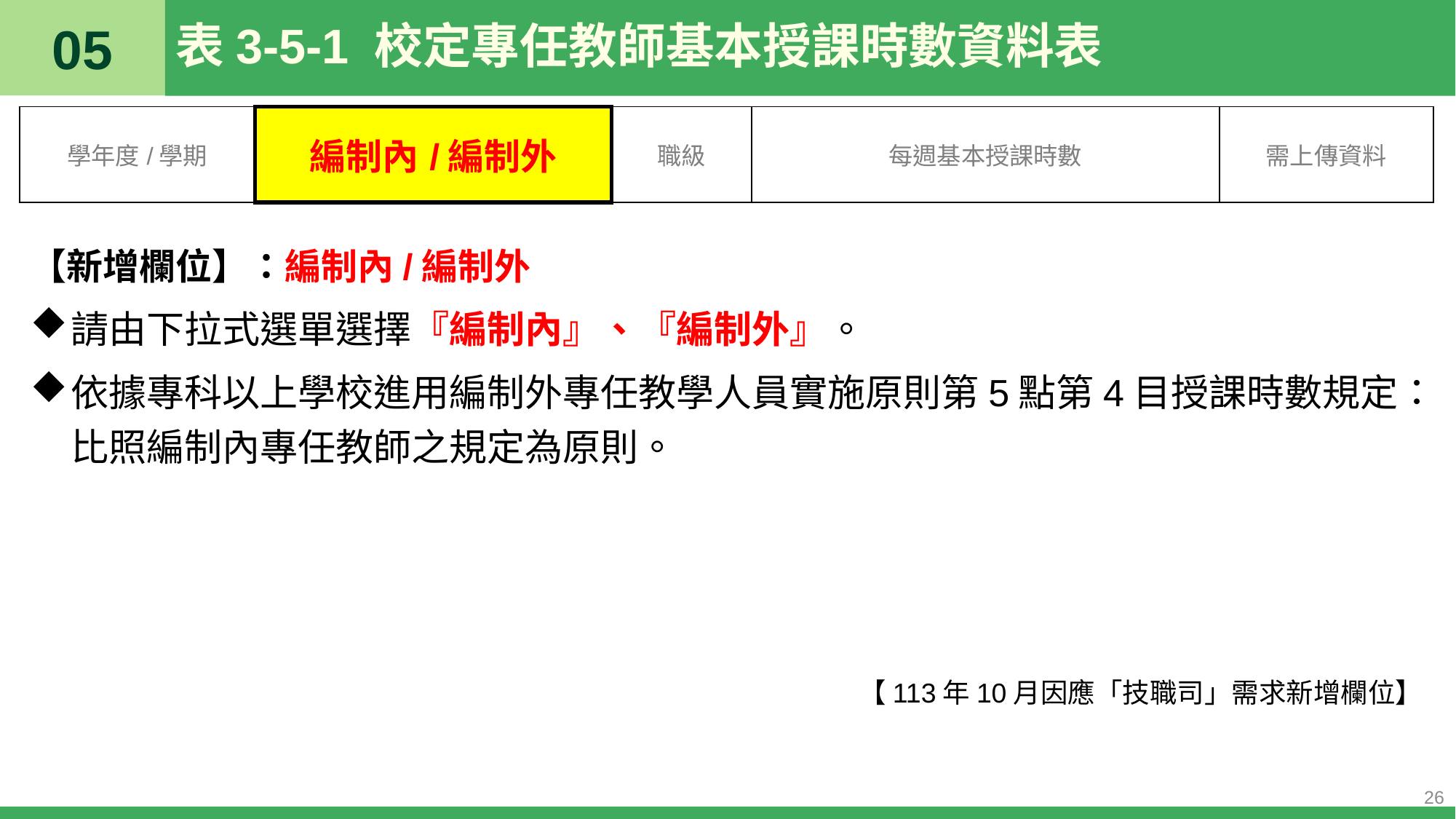

05
# 表3-5-1 校定專任教師基本授課時數資料表
| 學年度/學期 | 編制內/編制外 | 職級 | 每週基本授課時數 | 需上傳資料 |
| --- | --- | --- | --- | --- |
【新增欄位】：編制內/編制外
請由下拉式選單選擇『編制內』、『編制外』。
依據專科以上學校進用編制外專任教學人員實施原則第5點第4目授課時數規定：比照編制內專任教師之規定為原則。

【113年10月因應「技職司」需求新增欄位】
26